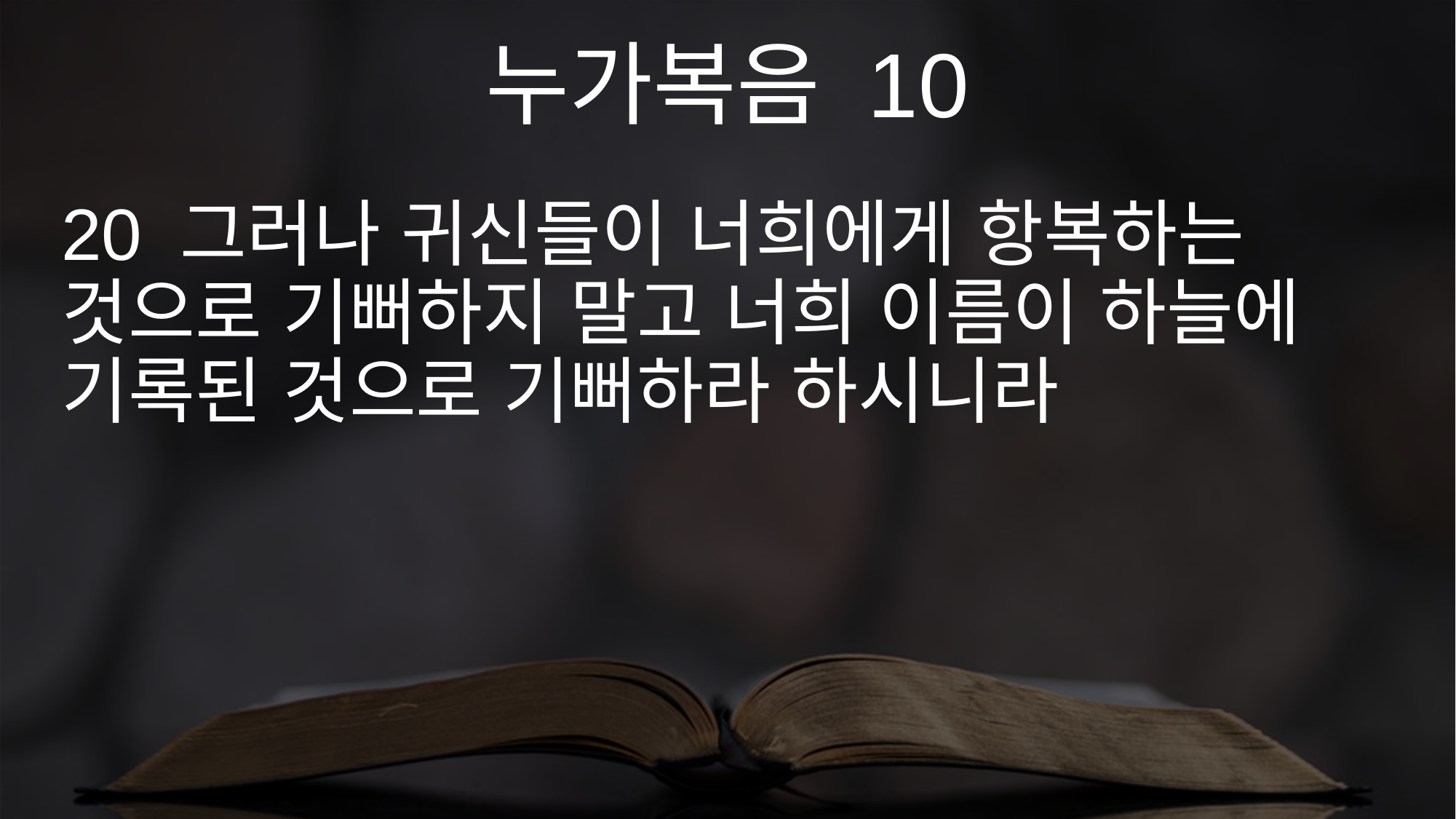

누가복음 10
20 그러나 귀신들이 너희에게 항복하는 것으로 기뻐하지 말고 너희 이름이 하늘에 기록된 것으로 기뻐하라 하시니라